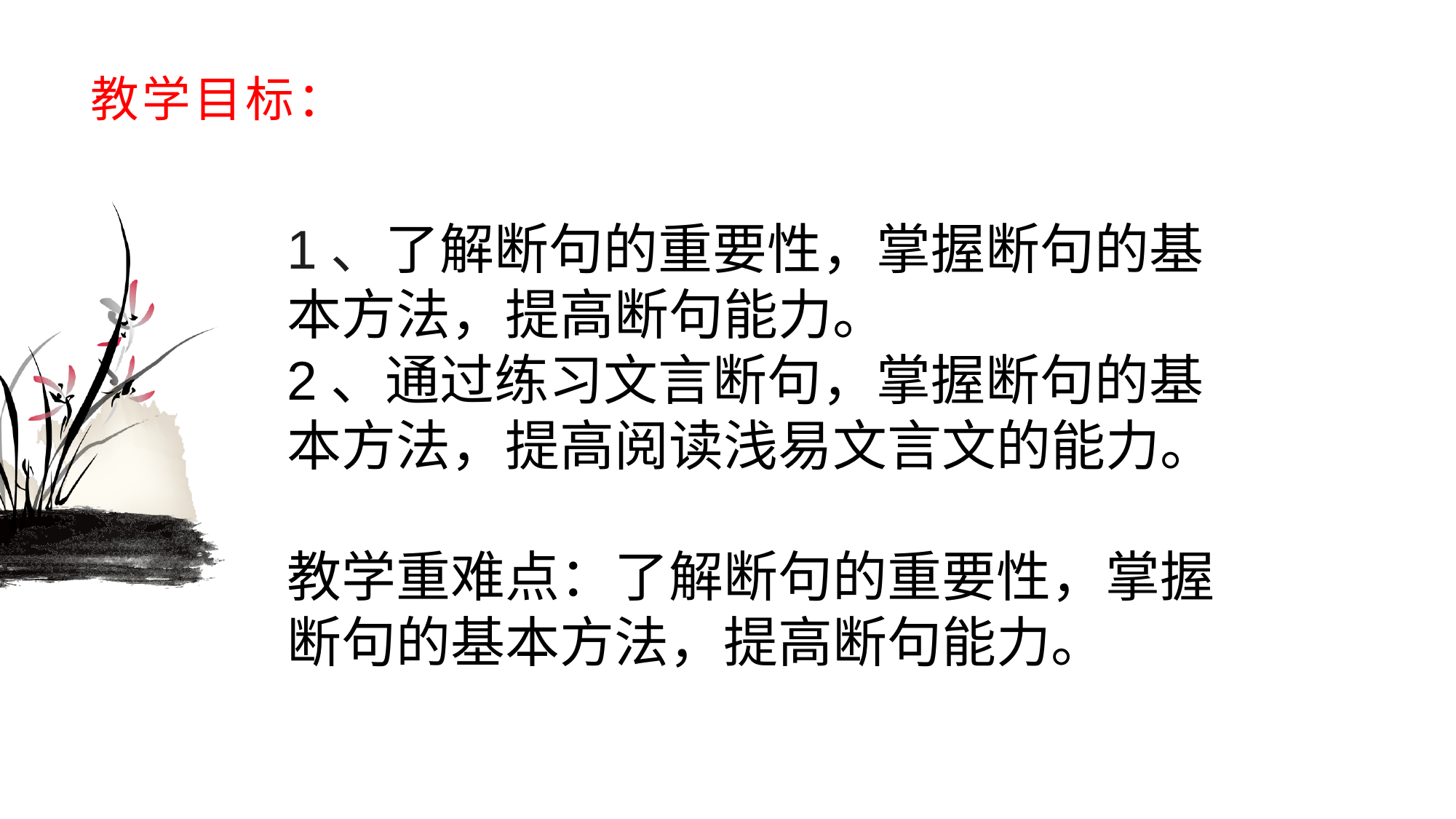

# 教学目标：
1、了解断句的重要性，掌握断句的基本方法，提高断句能力。2、通过练习文言断句，掌握断句的基本方法，提高阅读浅易文言文的能力。
教学重难点：了解断句的重要性，掌握断句的基本方法，提高断句能力。